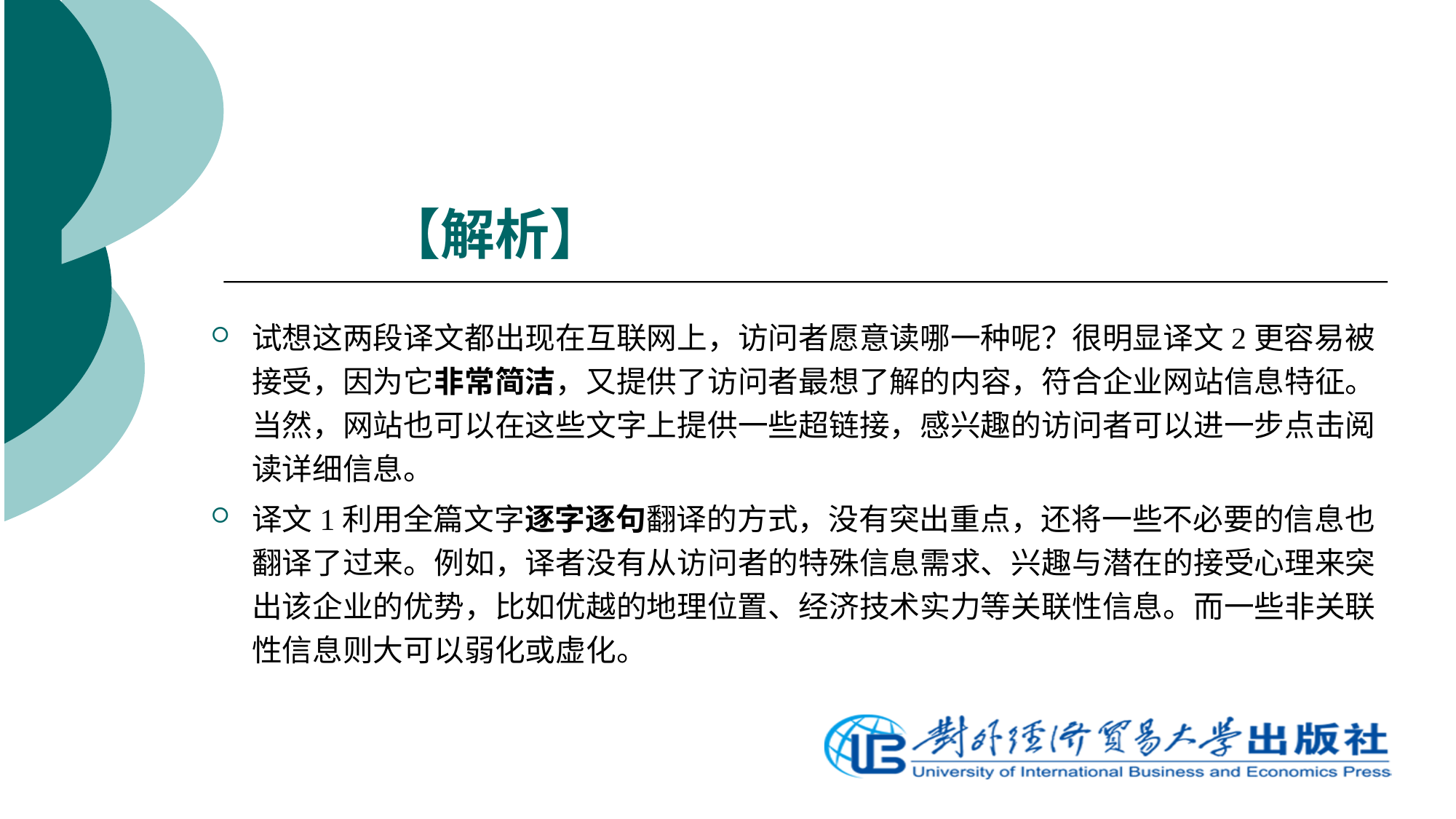

# 【解析】
试想这两段译文都出现在互联网上，访问者愿意读哪一种呢？很明显译文2更容易被接受，因为它非常简洁，又提供了访问者最想了解的内容，符合企业网站信息特征。当然，网站也可以在这些文字上提供一些超链接，感兴趣的访问者可以进一步点击阅读详细信息。
译文1利用全篇文字逐字逐句翻译的方式，没有突出重点，还将一些不必要的信息也翻译了过来。例如，译者没有从访问者的特殊信息需求、兴趣与潜在的接受心理来突出该企业的优势，比如优越的地理位置、经济技术实力等关联性信息。而一些非关联性信息则大可以弱化或虚化。